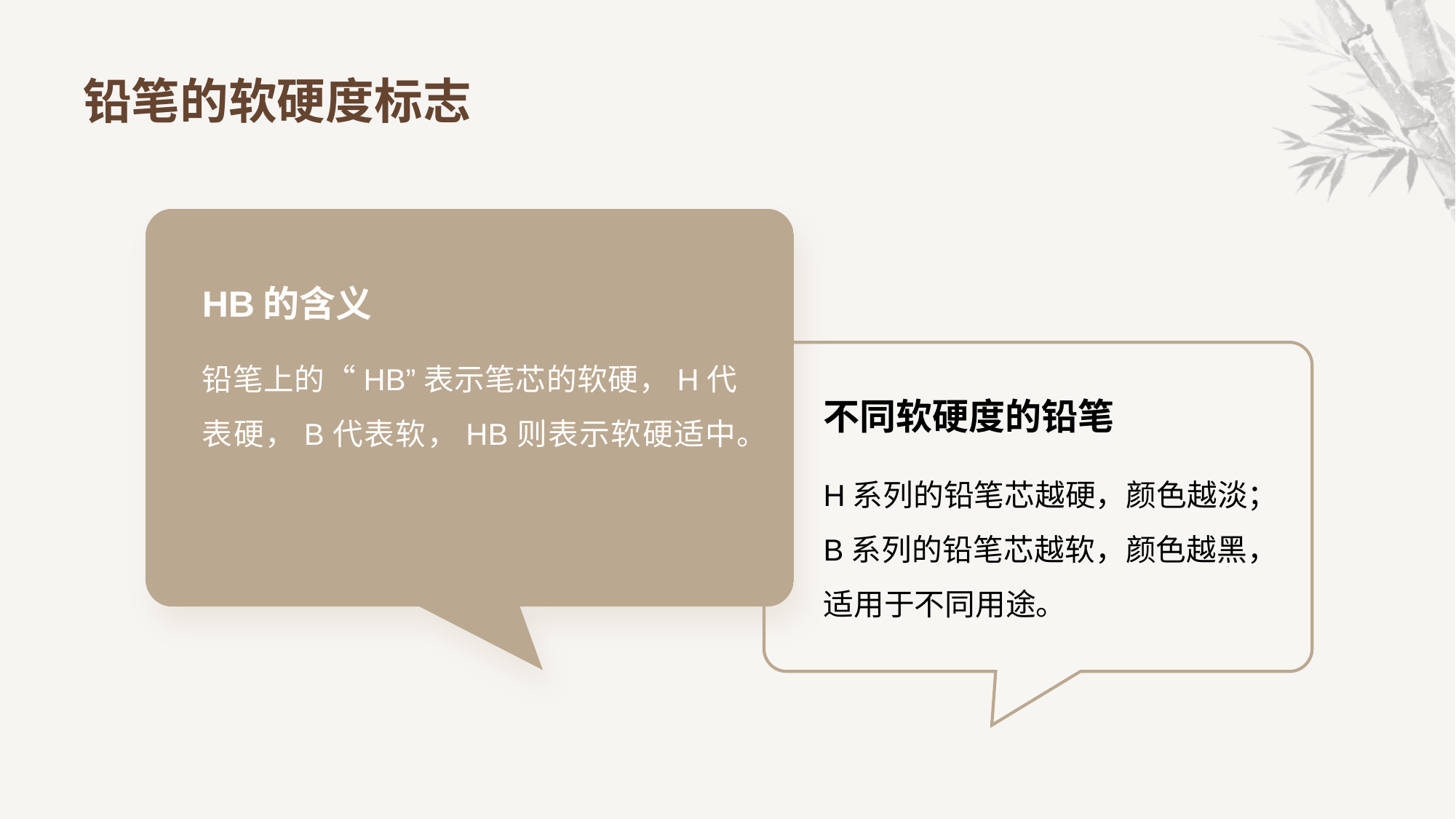

# 铅笔的软硬度标志

HB的含义
铅笔上的“HB”表示笔芯的软硬，H代表硬，B代表软，HB则表示软硬适中。

不同软硬度的铅笔
H系列的铅笔芯越硬，颜色越淡；B系列的铅笔芯越软，颜色越黑，适用于不同用途。